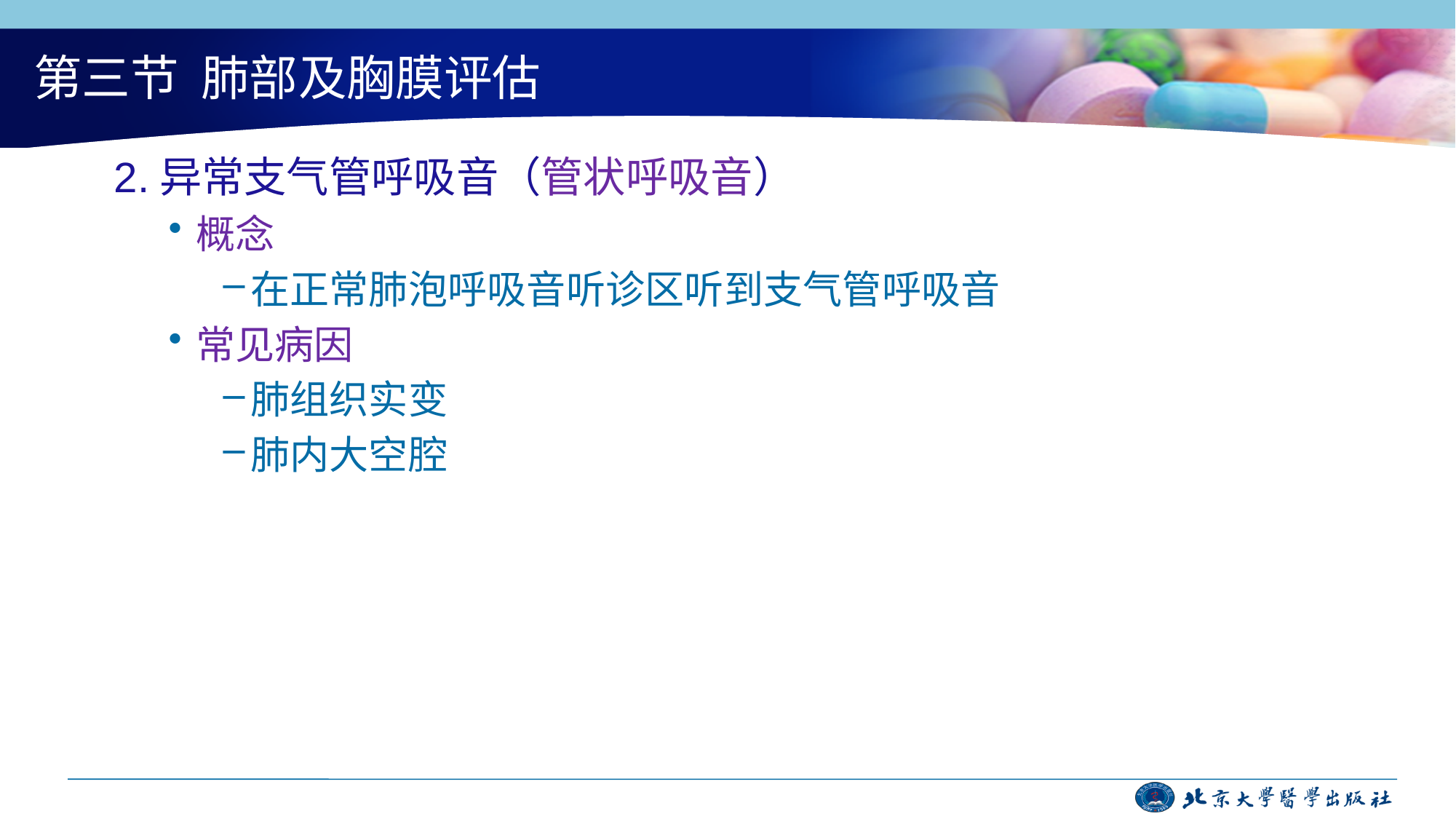

# 第三节  肺部及胸膜评估
2.异常支气管呼吸音（管状呼吸音）
概念
在正常肺泡呼吸音听诊区听到支气管呼吸音
常见病因
肺组织实变
肺内大空腔